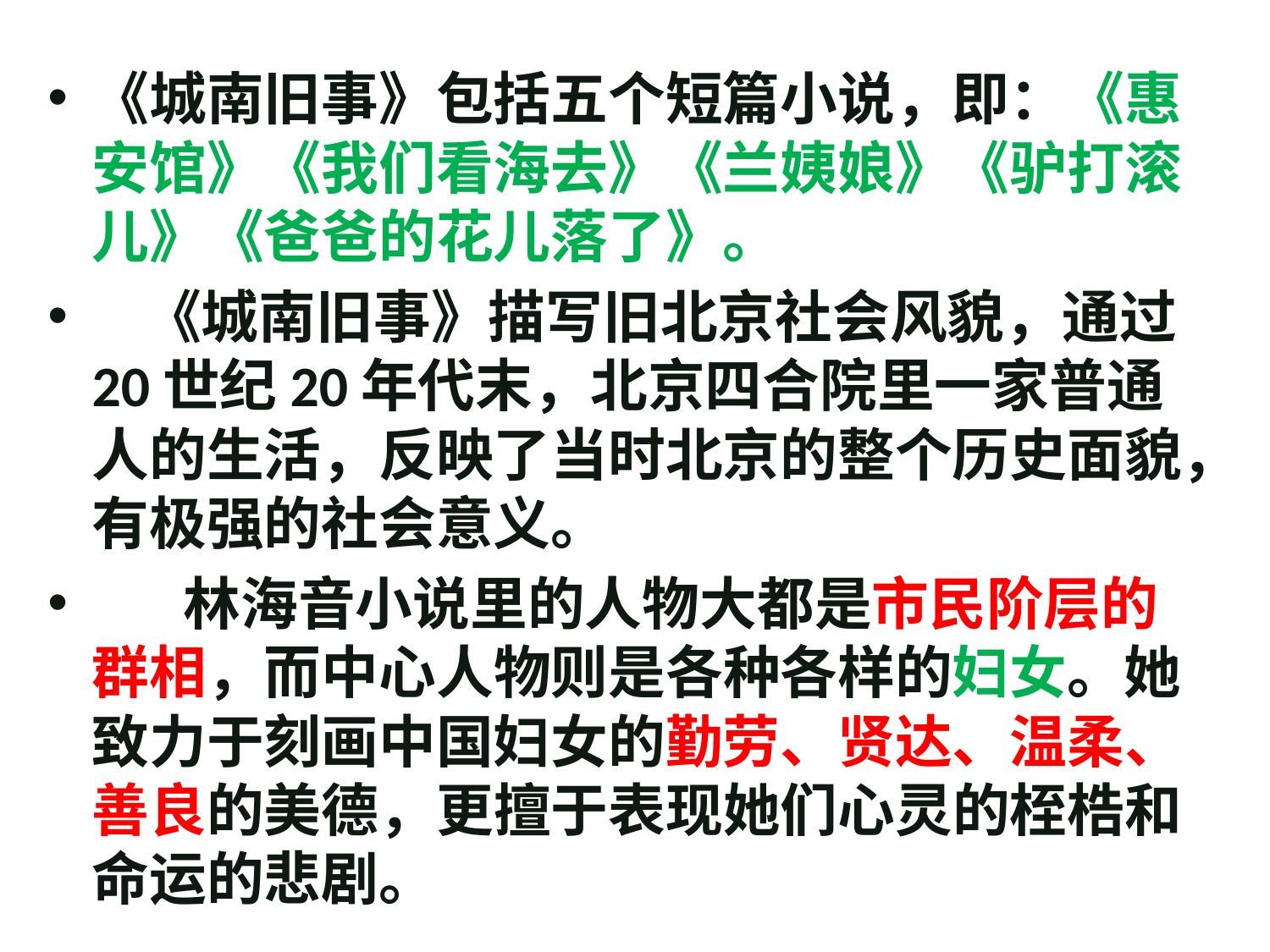

《城南旧事》包括五个短篇小说，即：《惠安馆》《我们看海去》《兰姨娘》《驴打滚儿》《爸爸的花儿落了》。
   《城南旧事》描写旧北京社会风貌，通过 20世纪20年代末，北京四合院里一家普通人的生活，反映了当时北京的整个历史面貌，有极强的社会意义。
      林海音小说里的人物大都是市民阶层的群相，而中心人物则是各种各样的妇女。她致力于刻画中国妇女的勤劳、贤达、温柔、善良的美德，更擅于表现她们心灵的桎梏和命运的悲剧。